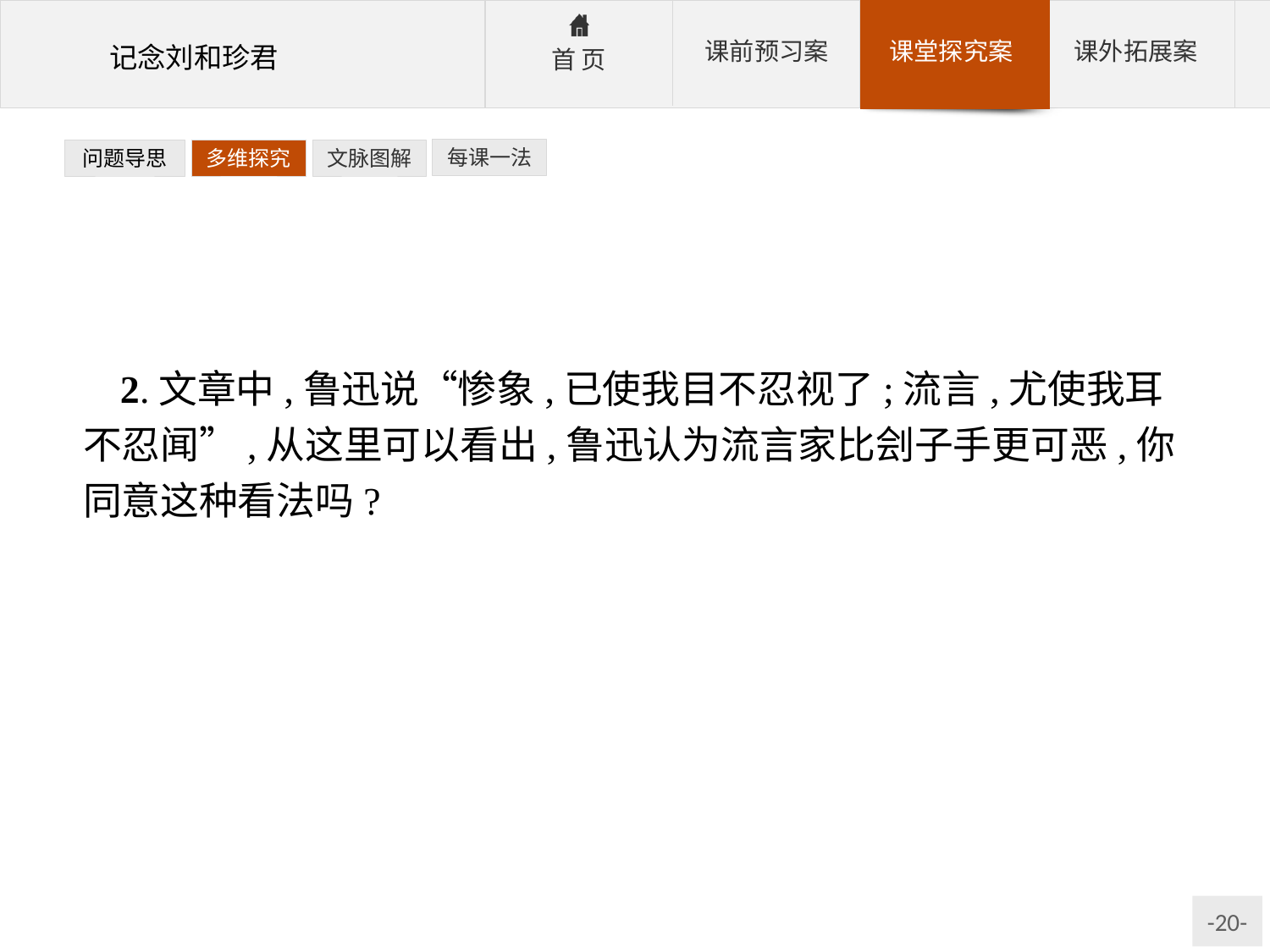

每课一法
问题导思
多维探究
文脉图解
2.文章中,鲁迅说“惨象,已使我目不忍视了;流言,尤使我耳不忍闻”,从这里可以看出,鲁迅认为流言家比刽子手更可恶,你同意这种看法吗?
提示:首先明确自己的观点,然后阐明理由。观点可以不同,但具体理由的阐述要合情合理,同时不能脱离文本。